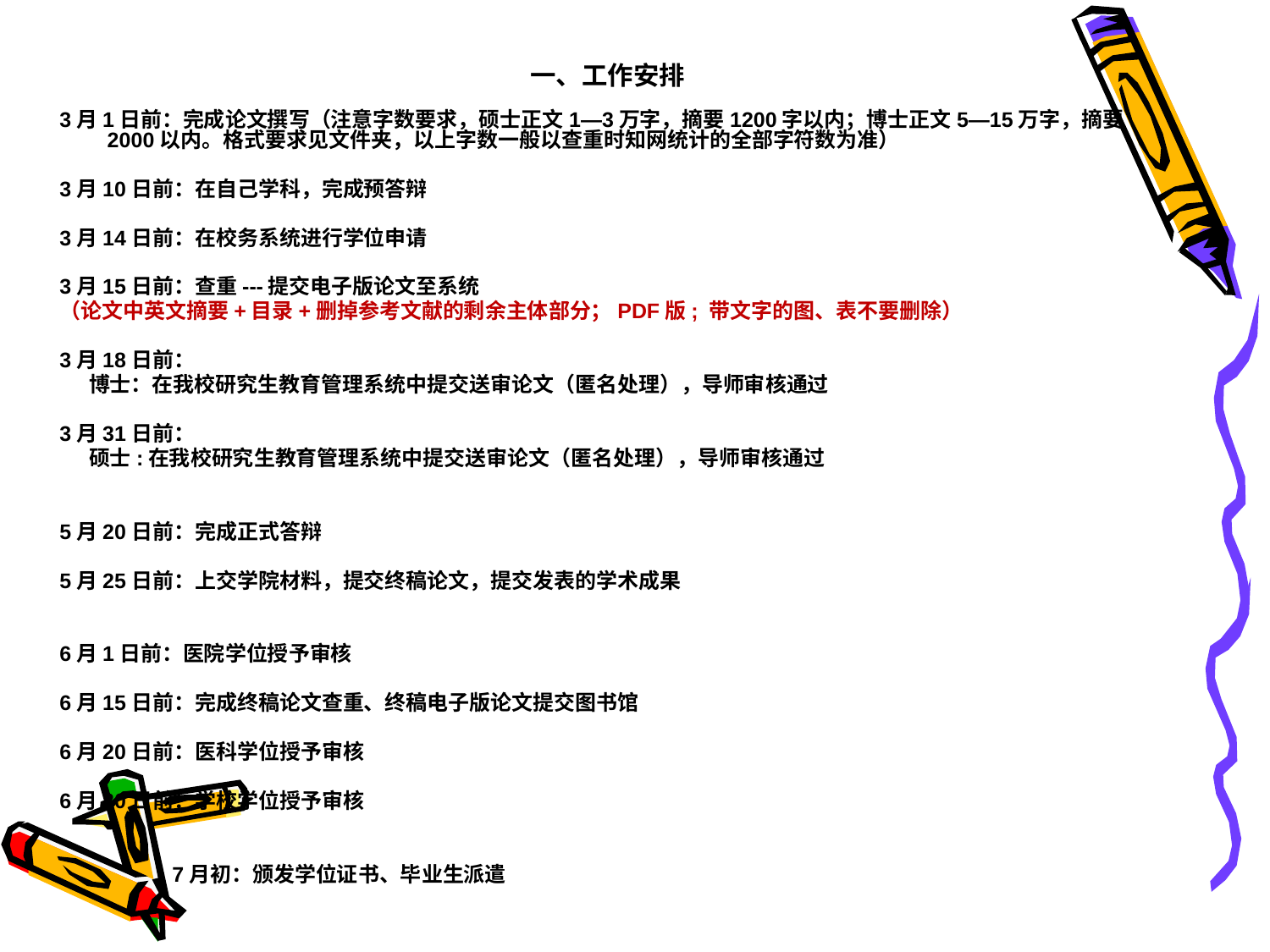

# 一、工作安排
3月1日前：完成论文撰写（注意字数要求，硕士正文1—3万字，摘要1200字以内；博士正文5—15万字，摘要2000以内。格式要求见文件夹，以上字数一般以查重时知网统计的全部字符数为准）

3月10日前：在自己学科，完成预答辩

3月14日前：在校务系统进行学位申请

3月15日前：查重---提交电子版论文至系统
（论文中英文摘要+目录+删掉参考文献的剩余主体部分；PDF版; 带文字的图、表不要删除）

3月18日前：
     博士：在我校研究生教育管理系统中提交送审论文（匿名处理），导师审核通过

3月31日前：
     硕士:在我校研究生教育管理系统中提交送审论文（匿名处理），导师审核通过

5月20日前：完成正式答辩

5月25日前：上交学院材料，提交终稿论文，提交发表的学术成果

6月1日前：医院学位授予审核

6月15日前：完成终稿论文查重、终稿电子版论文提交图书馆

6月20日前：医科学位授予审核

6月30日前：学校学位授予审核

                   7月初：颁发学位证书、毕业生派遣